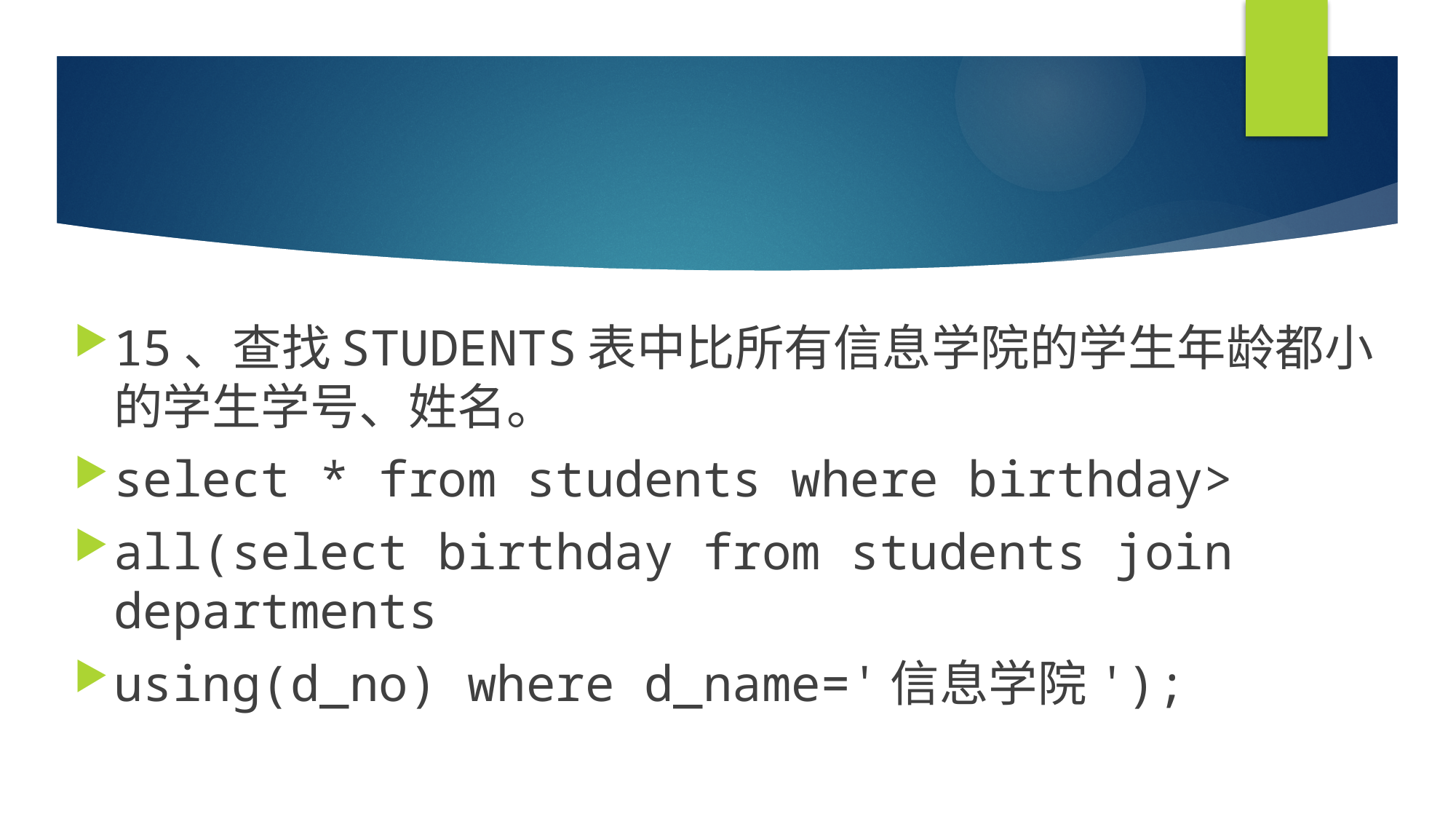

#
15、查找STUDENTS表中比所有信息学院的学生年龄都小的学生学号、姓名。
select * from students where birthday>
all(select birthday from students join departments
using(d_no) where d_name='信息学院');